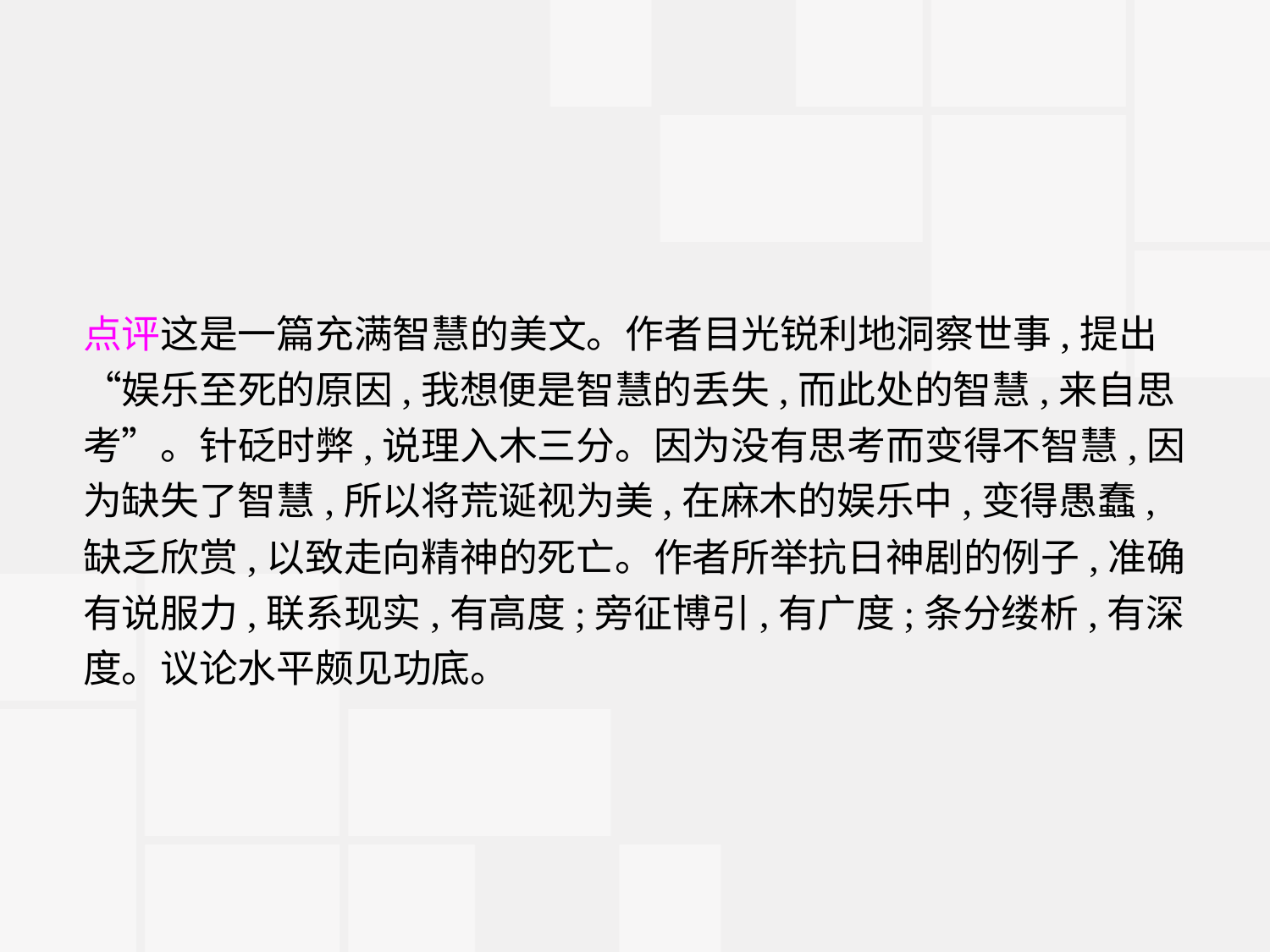

点评这是一篇充满智慧的美文。作者目光锐利地洞察世事,提出“娱乐至死的原因,我想便是智慧的丢失,而此处的智慧,来自思考”。针砭时弊,说理入木三分。因为没有思考而变得不智慧,因为缺失了智慧,所以将荒诞视为美,在麻木的娱乐中,变得愚蠢,缺乏欣赏,以致走向精神的死亡。作者所举抗日神剧的例子,准确有说服力,联系现实,有高度;旁征博引,有广度;条分缕析,有深度。议论水平颇见功底。